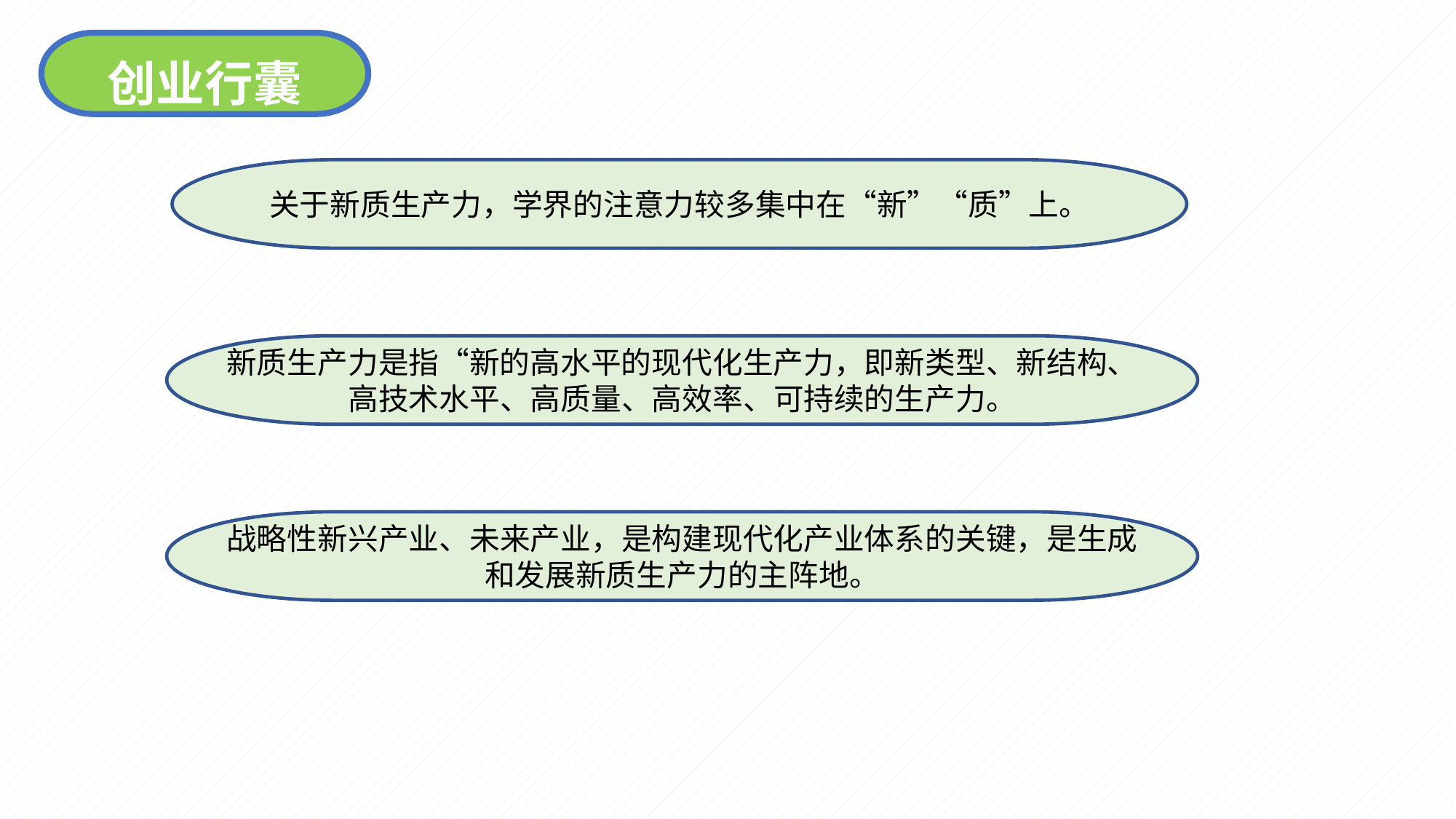

创业行囊

关于新质生产力，学界的注意力较多集中在“新”“质”上。
新质生产力是指“新的高水平的现代化生产力，即新类型、新结构、高技术水平、高质量、高效率、可持续的生产力。
战略性新兴产业、未来产业，是构建现代化产业体系的关键，是生成和发展新质生产力的主阵地。